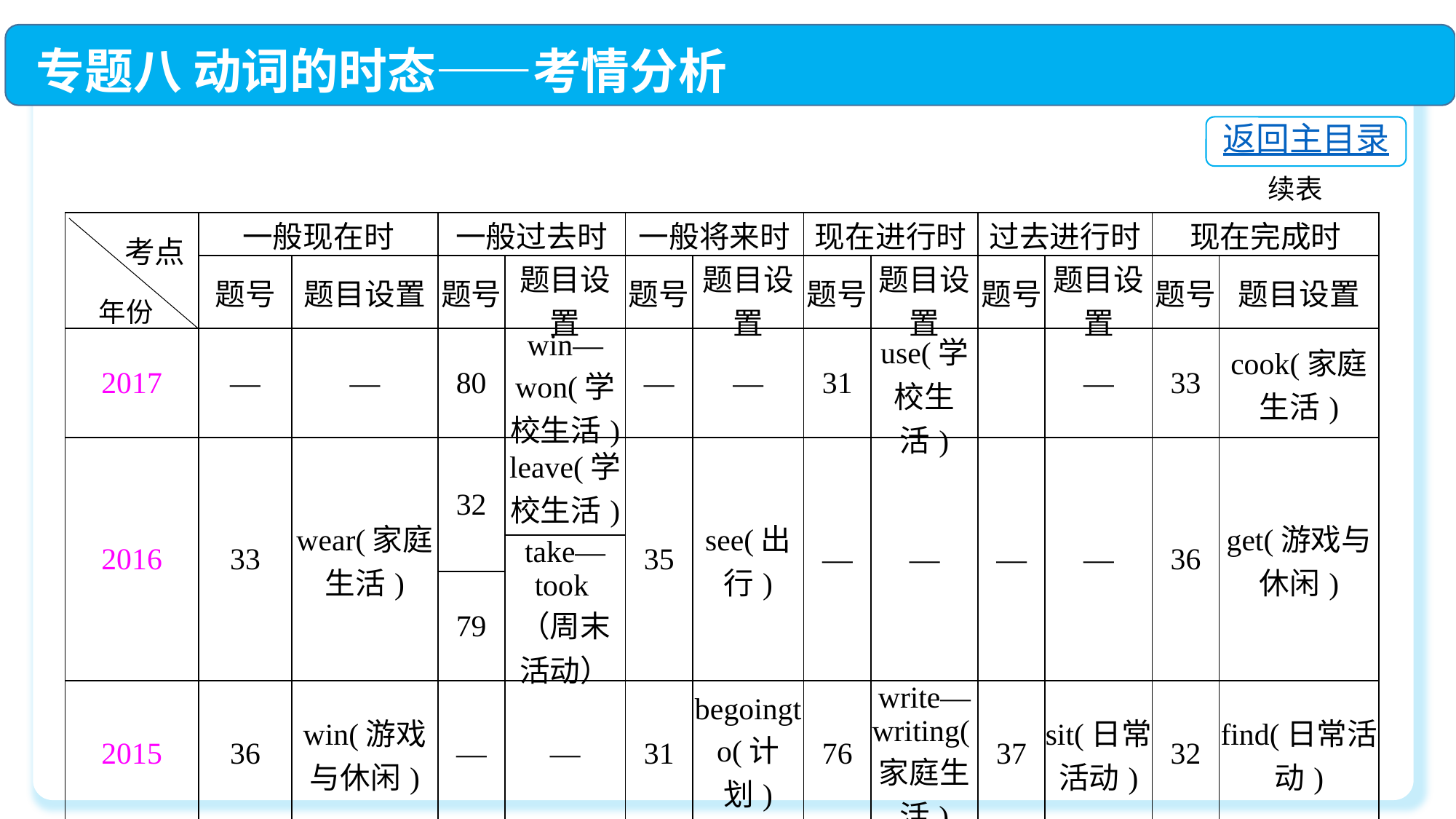

专题八 动词的时态——考情分析

返回主目录
续表
| 考点 | 一般现在时 |  | 一般过去时 |  | 一般将来时 |  | 现在进行时 |  | 过去进行时 |  | 现在完成时 |  |
| --- | --- | --- | --- | --- | --- | --- | --- | --- | --- | --- | --- | --- |
|  | 题号 | 题目设置 | 题号 | 题目设置 | 题号 | 题目设置 | 题号 | 题目设置 | 题号 | 题目设置 | 题号 | 题目设置 |
| 2017 | — | — | 80 | win— won(学校生活) | — | — | 31 | use(学校生活) |  | — | 33 | cook(家庭生活) |
| 2016 | 33 | wear(家庭生活) | 32 | leave(学校生活) | 35 | see(出行) | — | — | — | — | 36 | get(游戏与休闲) |
|  |  |  |  | take—took（周末活动） |  |  |  |  |  |  |  |  |
|  |  |  | 79 |  |  |  |  |  |  |  |  |  |
| 2015 | 36 | win(游戏与休闲) | — | — | 31 | begoingto(计划) | 76 | write— writing(家庭生活) | 37 | sit(日常活动) | 32 | find(日常活动) |
年份